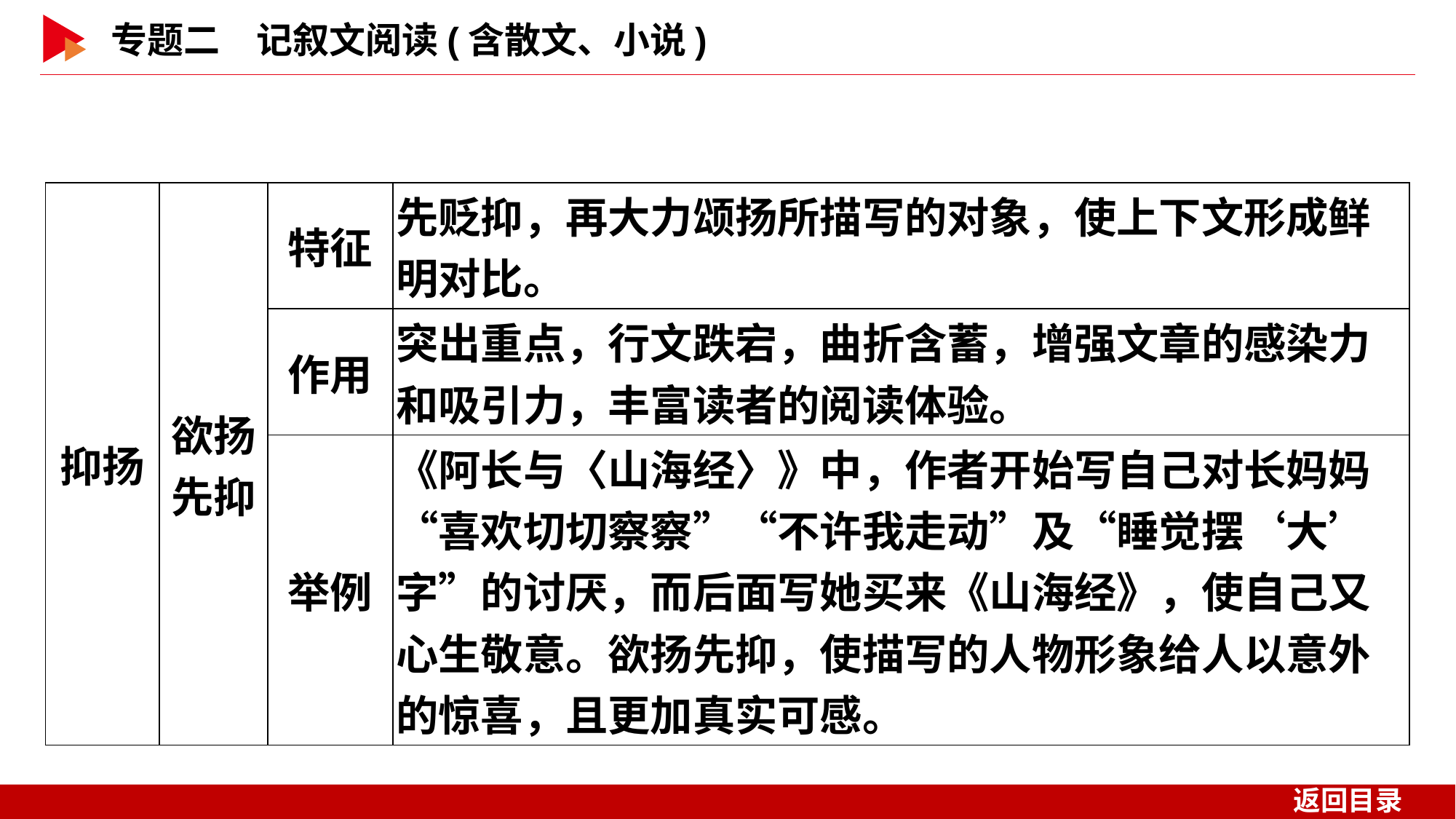

| 抑扬 | 欲扬 先抑 | 特征 | 先贬抑，再大力颂扬所描写的对象，使上下文形成鲜明对比。 |
| --- | --- | --- | --- |
|  |  | 作用 | 突出重点，行文跌宕，曲折含蓄，增强文章的感染力和吸引力，丰富读者的阅读体验。 |
|  |  | 举例 | 《阿长与〈山海经〉》中，作者开始写自己对长妈妈“喜欢切切察察”“不许我走动”及“睡觉摆‘大’字”的讨厌，而后面写她买来《山海经》，使自己又心生敬意。欲扬先抑，使描写的人物形象给人以意外的惊喜，且更加真实可感。 |